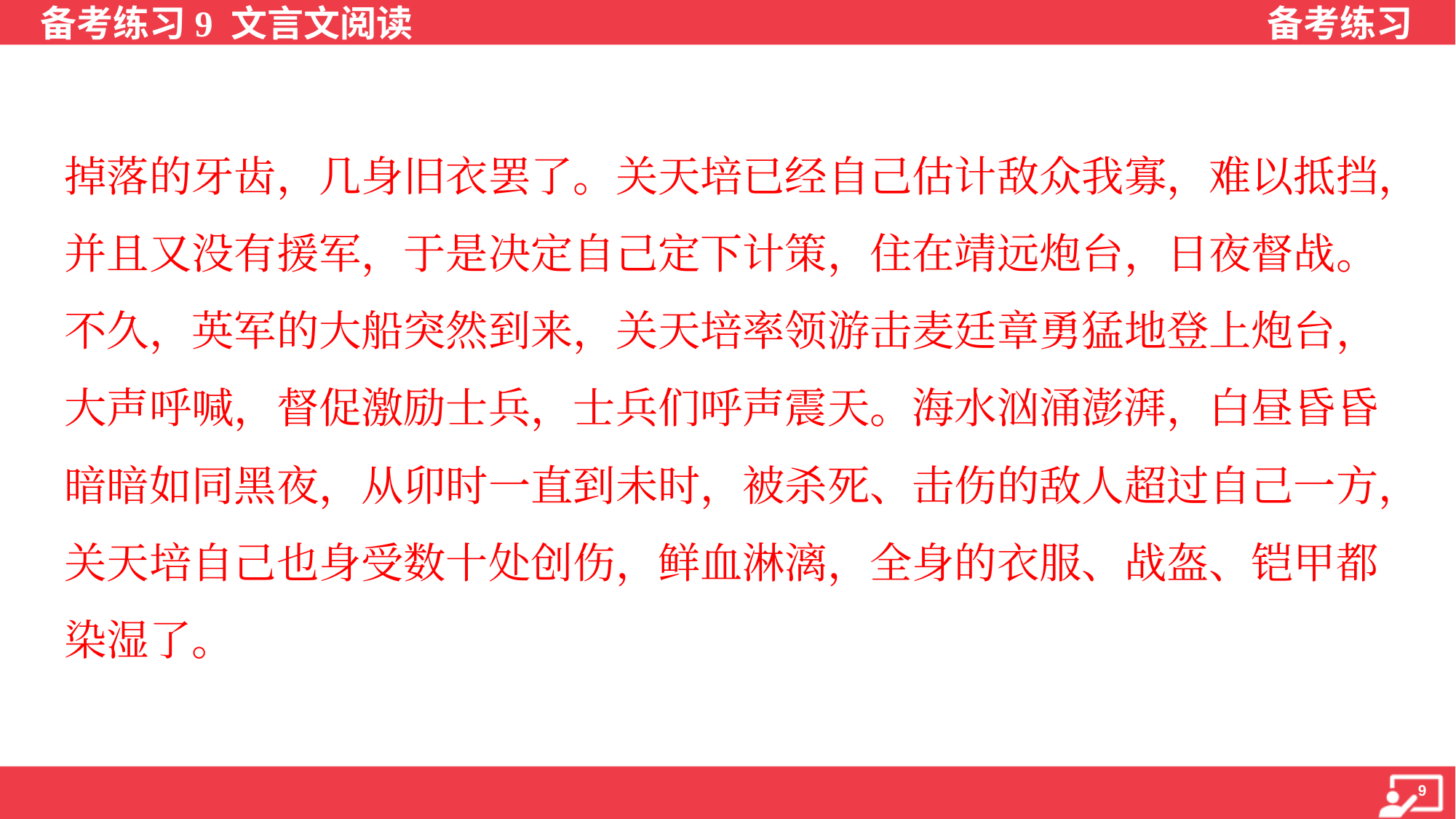

掉落的牙齿，几身旧衣罢了。关天培已经自己估计敌众我寡，难以抵挡，
并且又没有援军，于是决定自己定下计策，住在靖远炮台，日夜督战。
不久，英军的大船突然到来，关天培率领游击麦廷章勇猛地登上炮台，
大声呼喊，督促激励士兵，士兵们呼声震天。海水汹涌澎湃，白昼昏昏
暗暗如同黑夜，从卯时一直到未时，被杀死、击伤的敌人超过自己一方，
关天培自己也身受数十处创伤，鲜血淋漓，全身的衣服、战盔、铠甲都
染湿了。